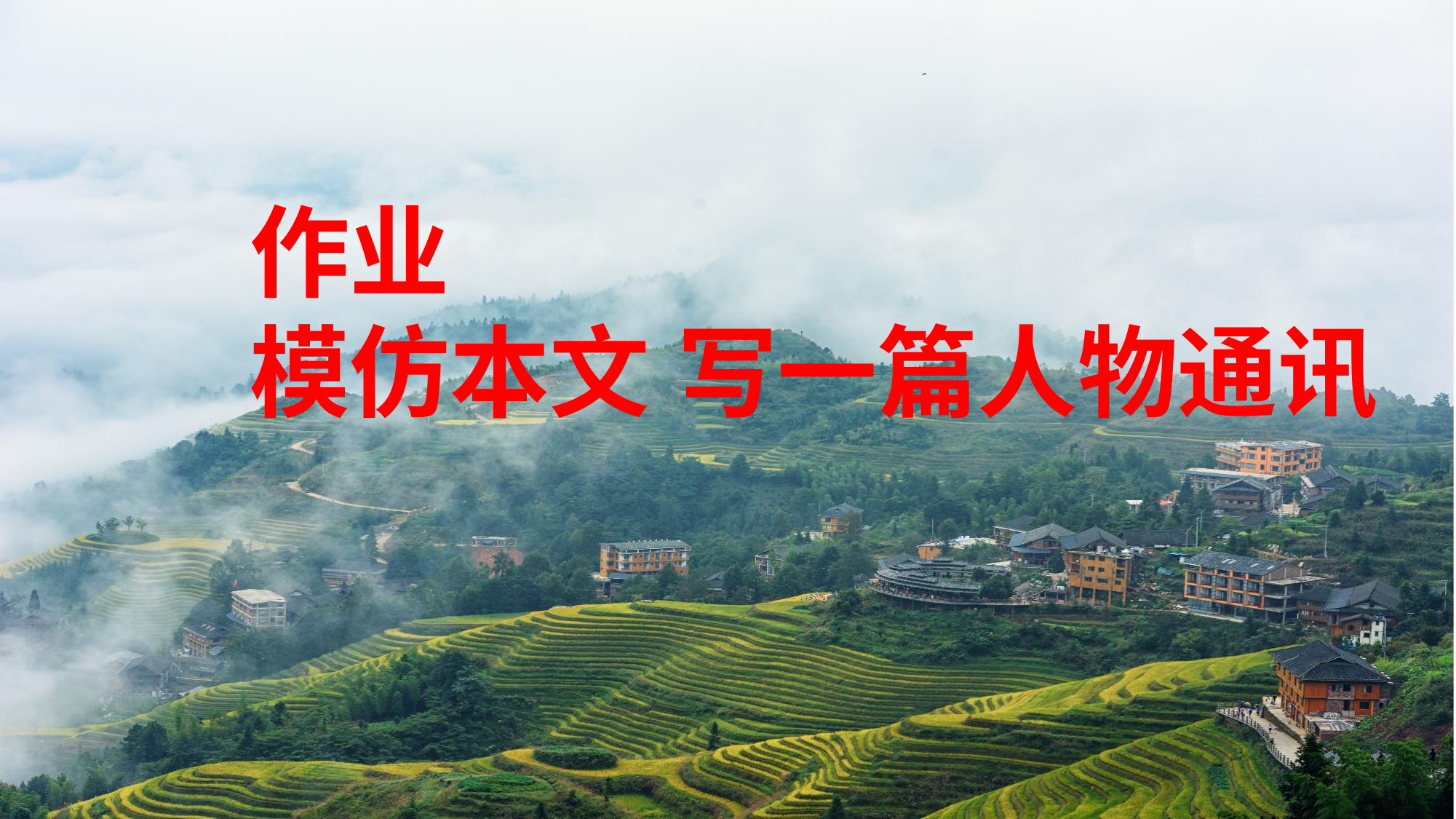

Investment generally results in acquiring an asset Investment generally results in acquiring an asset acquiring an asset Investment
稻田

作业
模仿本文 写一篇人物通讯